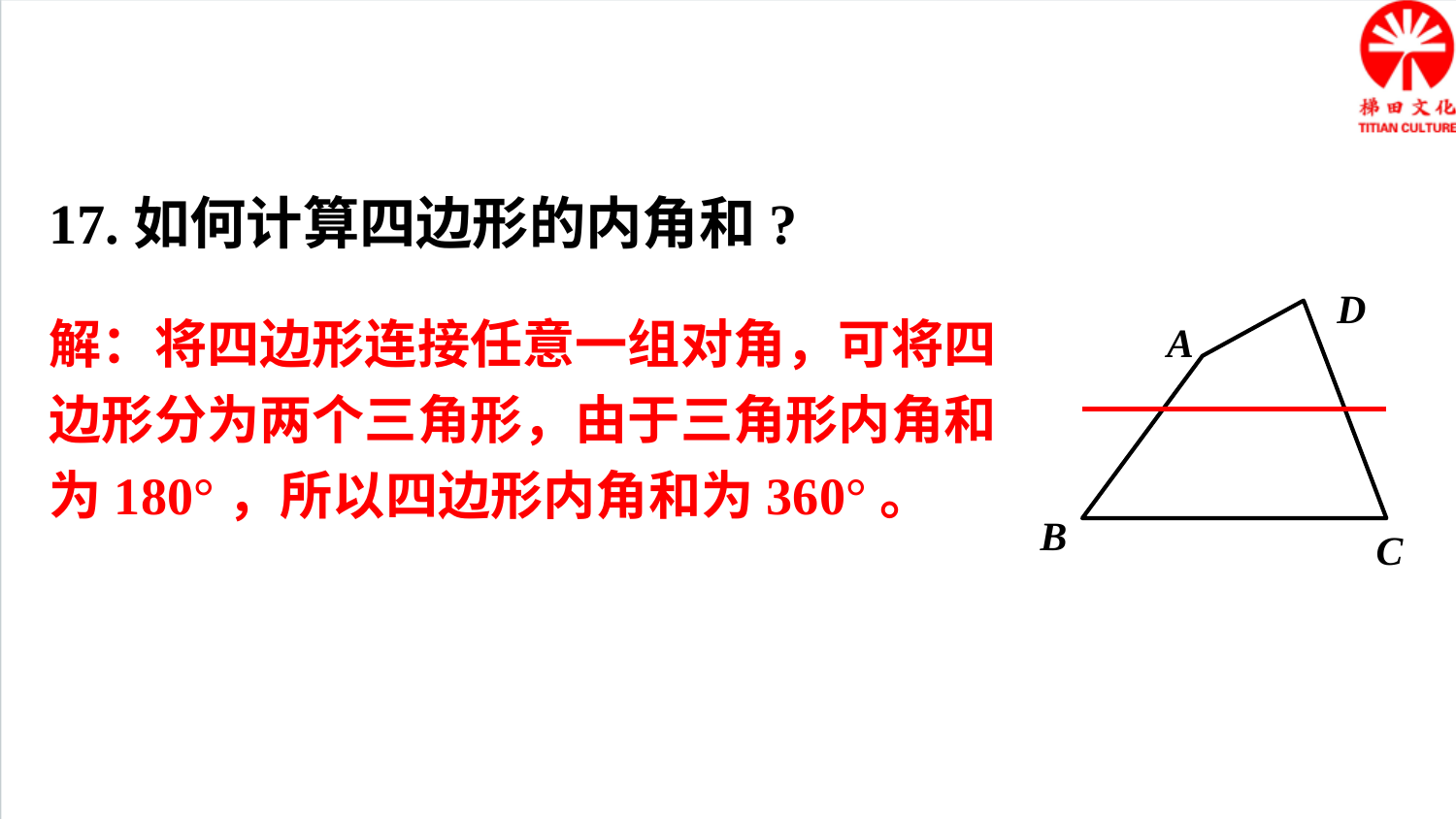

17.如何计算四边形的内角和?
D

A
B
C
解：将四边形连接任意一组对角，可将四边形分为两个三角形，由于三角形内角和为180°，所以四边形内角和为360°。